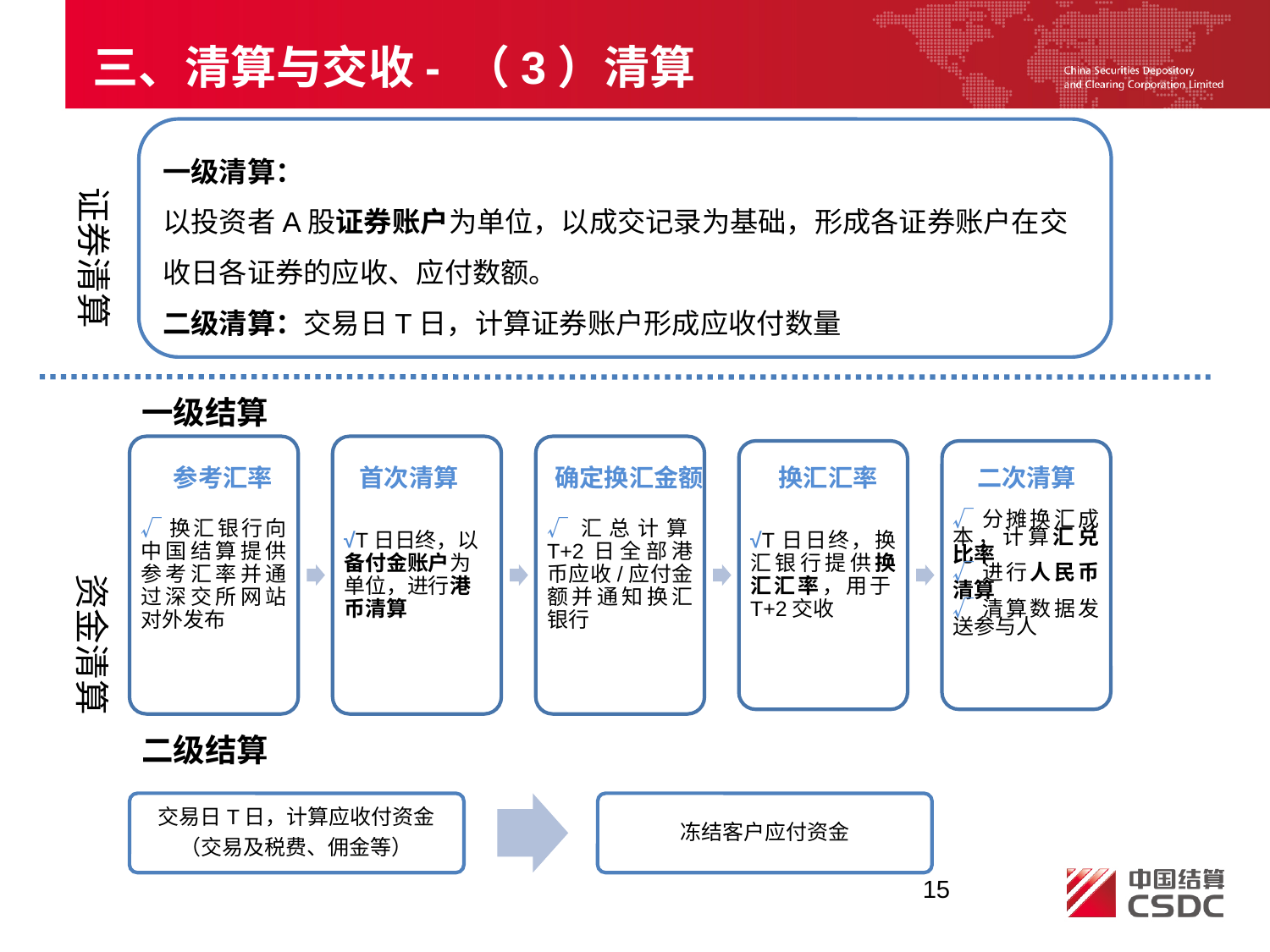

三、清算与交收- （3）清算
一级清算：
以投资者A股证券账户为单位，以成交记录为基础，形成各证券账户在交收日各证券的应收、应付数额。
二级清算：交易日T日，计算证券账户形成应收付数量

证券清算
一级结算
√换汇银行向中国结算提供参考汇率并通过深交所网站对外发布

√T日日终，以备付金账户为单位，进行港币清算

√汇总计算T+2日全部港币应收/应付金额并通知换汇银行

√T日日终，换汇银行提供换汇汇率，用于T+2交收

√分摊换汇成本，计算汇兑比率
√进行人民币清算
√清算数据发送参与人
参考汇率
首次清算
确定换汇金额
换汇汇率
二次清算
资金清算
二级结算
交易日T日，计算应收付资金
（交易及税费、佣金等）

冻结客户应付资金
15